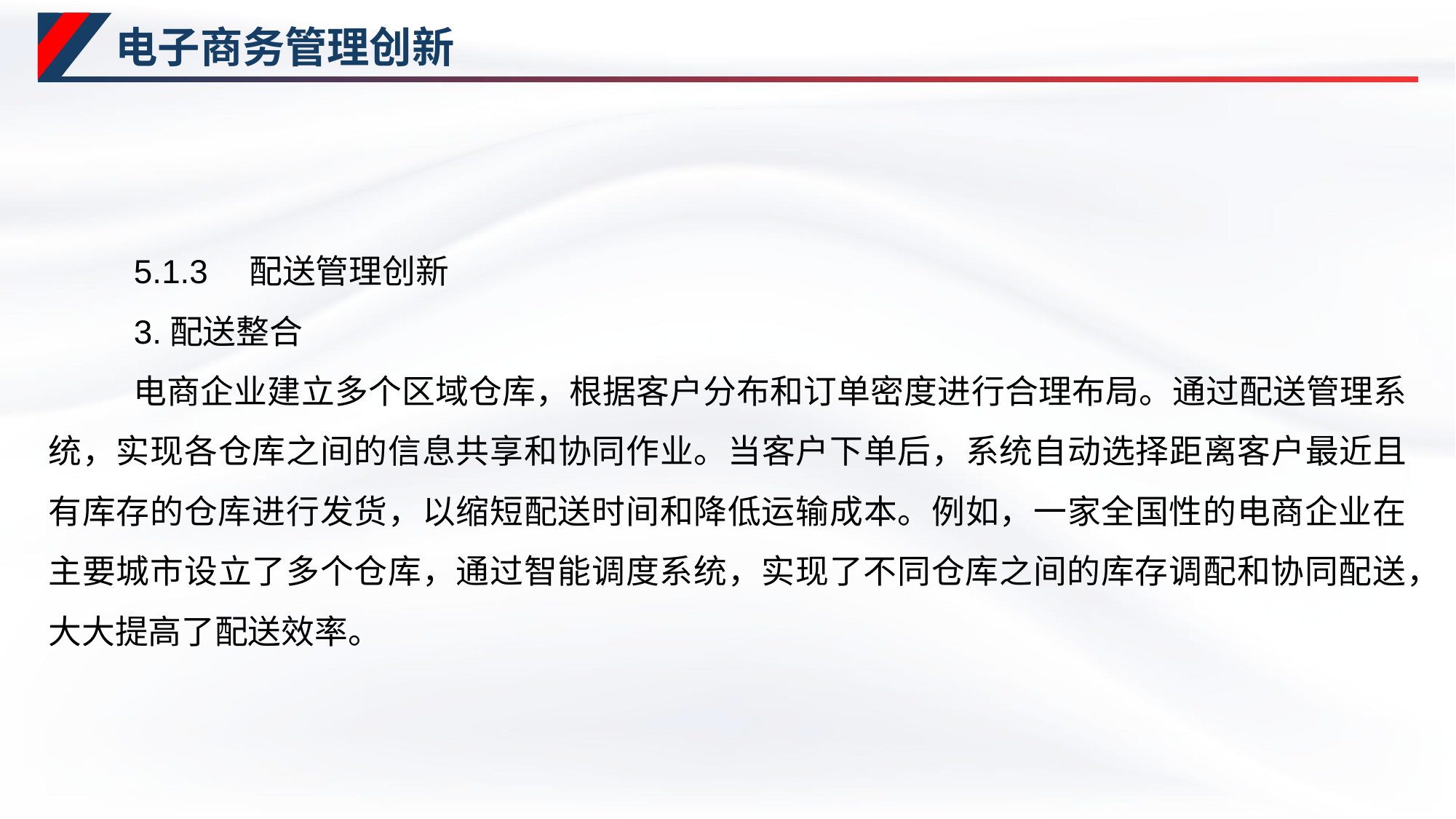

# 电子商务管理创新
5.1.3　配送管理创新
3.配送整合
电商企业建立多个区域仓库，根据客户分布和订单密度进行合理布局。通过配送管理系统，实现各仓库之间的信息共享和协同作业。当客户下单后，系统自动选择距离客户最近且有库存的仓库进行发货，以缩短配送时间和降低运输成本。例如，一家全国性的电商企业在主要城市设立了多个仓库，通过智能调度系统，实现了不同仓库之间的库存调配和协同配送，大大提高了配送效率。